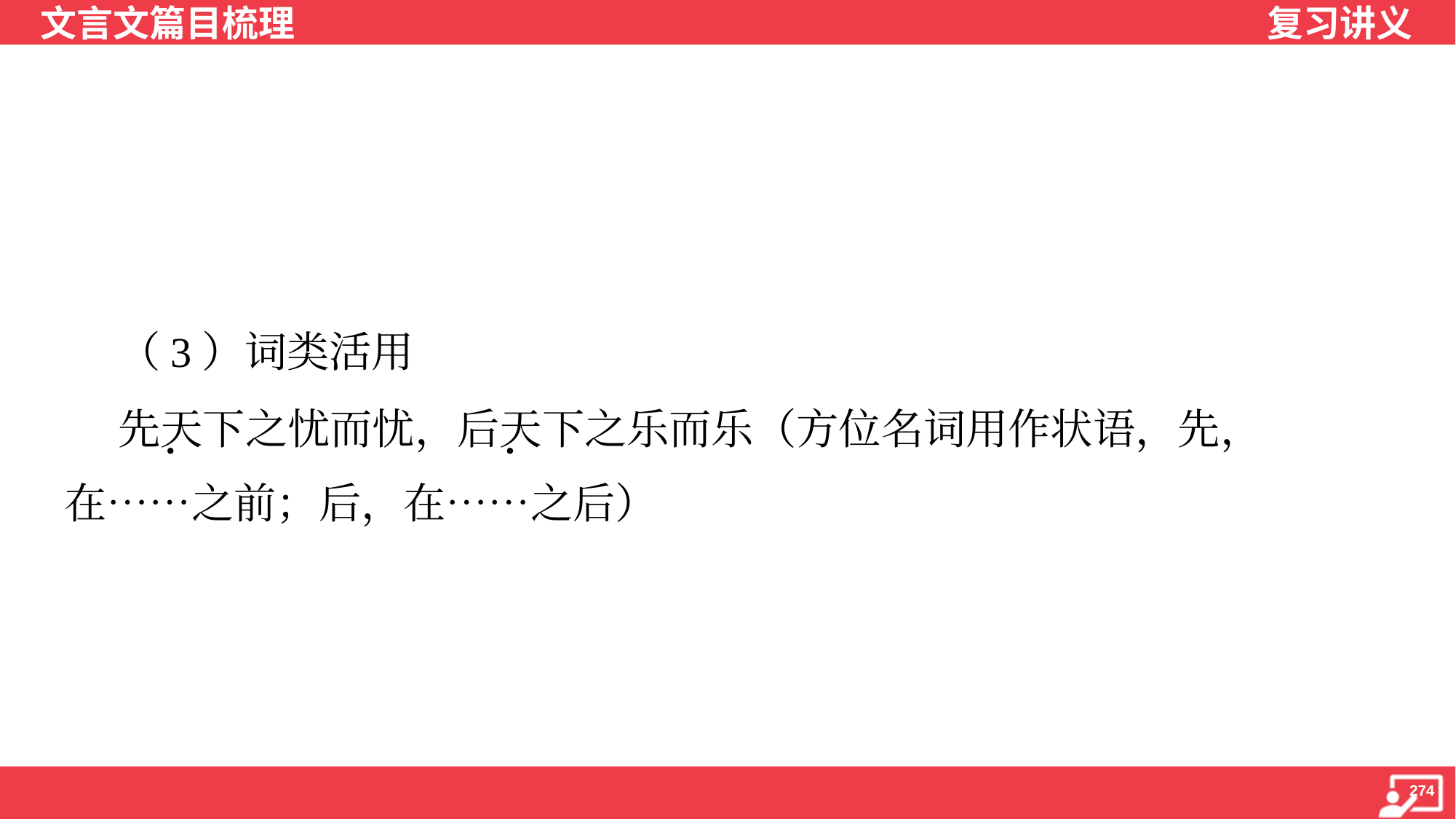

（3）词类活用
    先天下之忧而忧，后天下之乐而乐（方位名词用作状语，先，
在……之前；后，在……之后）